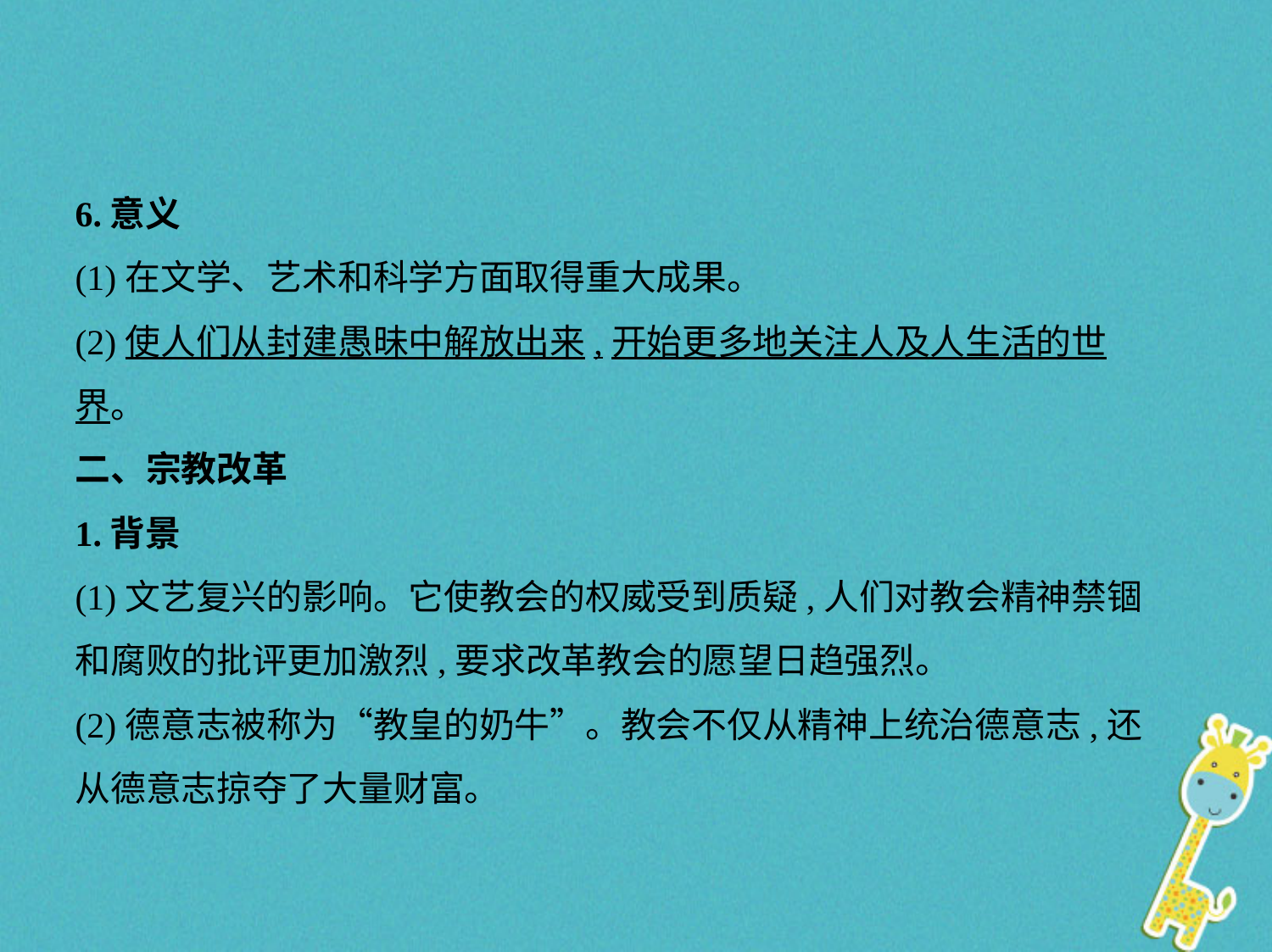

6.意义
(1)在文学、艺术和科学方面取得重大成果。
(2)使人们从封建愚昧中解放出来,开始更多地关注人及人生活的世
界。
二、宗教改革
1.背景
(1)文艺复兴的影响。它使教会的权威受到质疑,人们对教会精神禁锢
和腐败的批评更加激烈,要求改革教会的愿望日趋强烈。
(2)德意志被称为“教皇的奶牛”。教会不仅从精神上统治德意志,还
从德意志掠夺了大量财富。